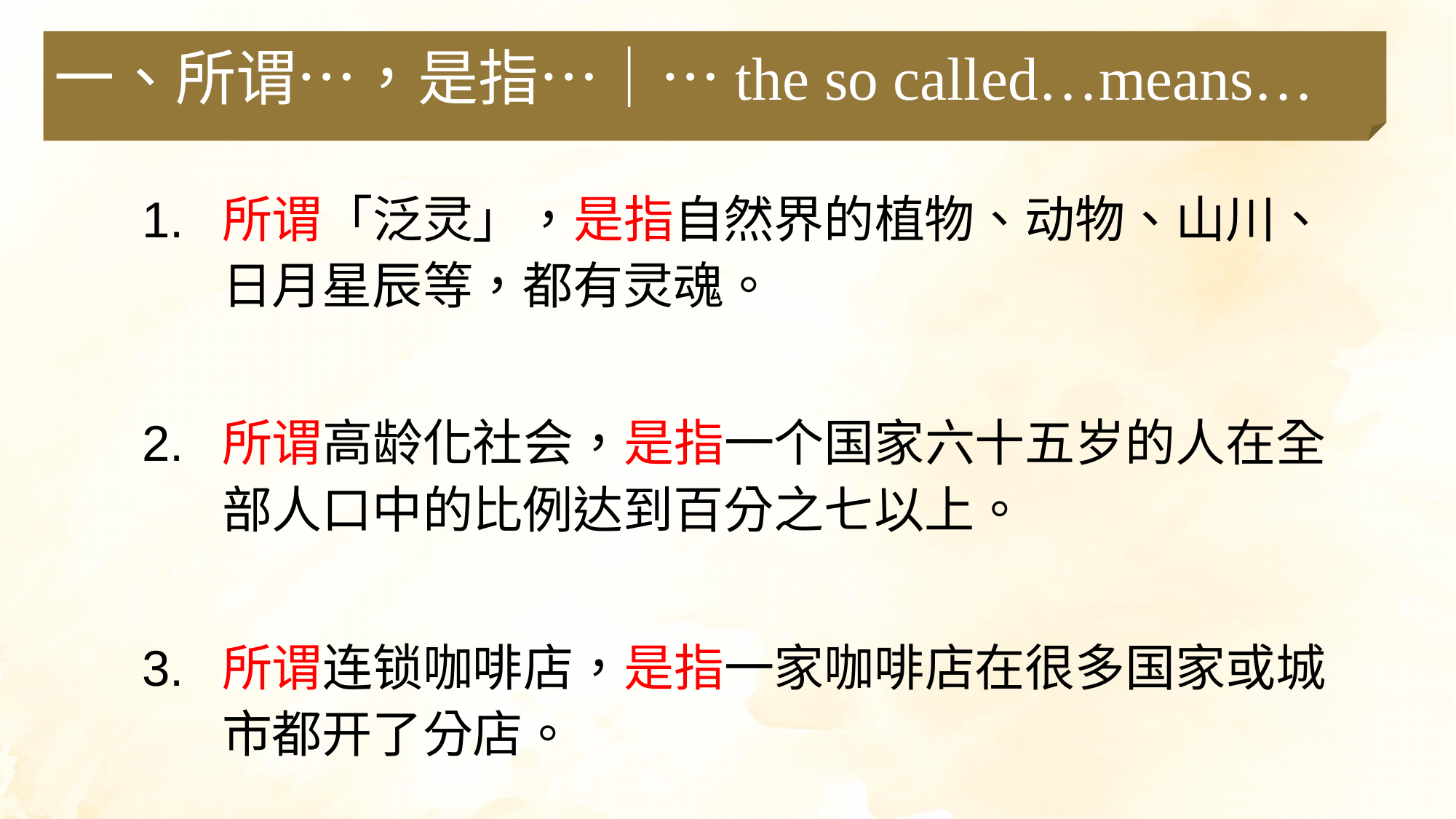

一、所谓…，是指…｜…the so called…means…
所谓「泛灵」，是指自然界的植物、动物、山川、日月星辰等，都有灵魂。

所谓高龄化社会，是指一个国家六十五岁的人在全部人口中的比例达到百分之七以上。

所谓连锁咖啡店，是指一家咖啡店在很多国家或城市都开了分店。